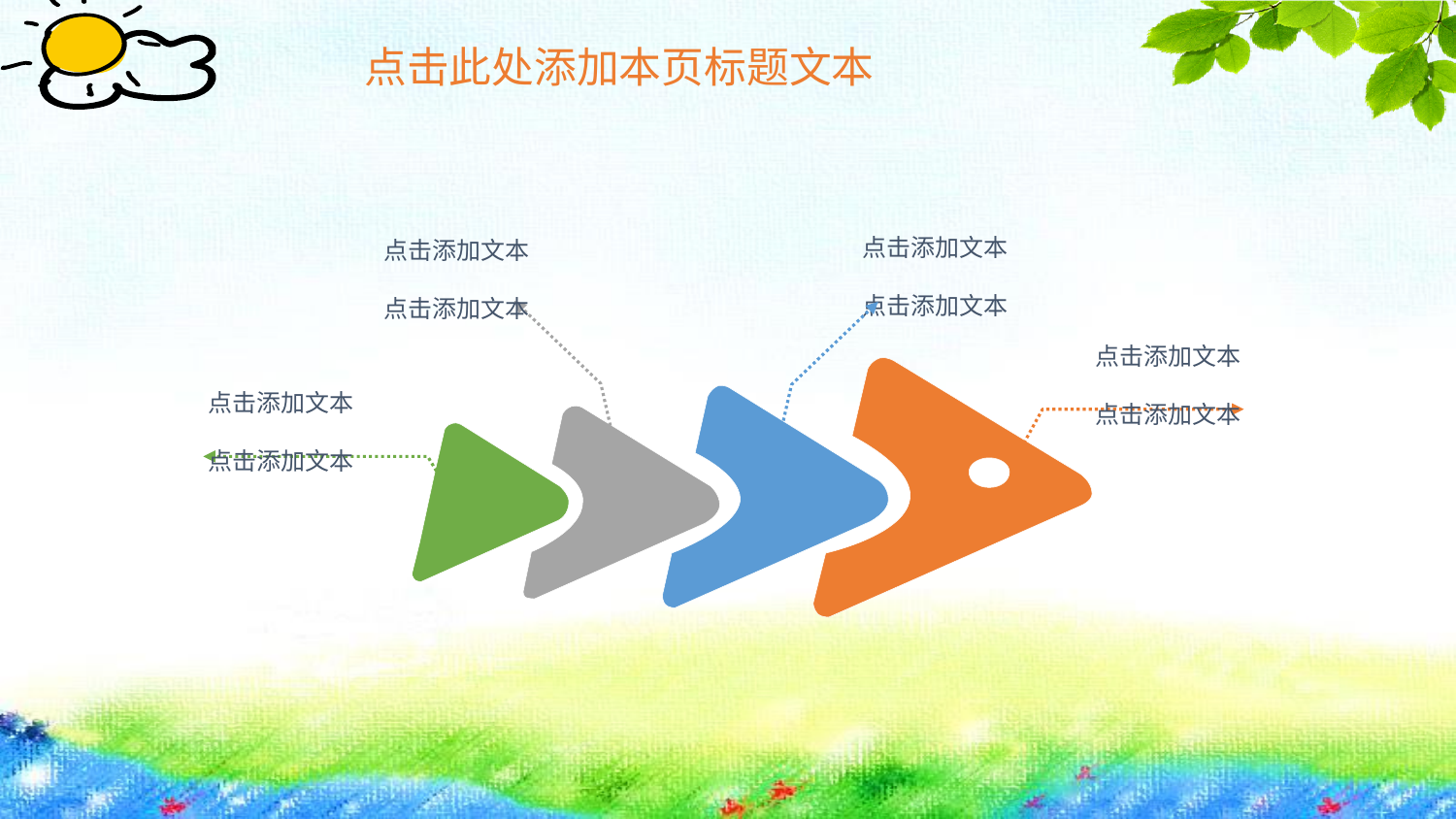

点击此处添加本页标题文本
点击添加文本
点击添加文本
点击添加文本
点击添加文本

点击添加文本
点击添加文本

点击添加文本
点击添加文本